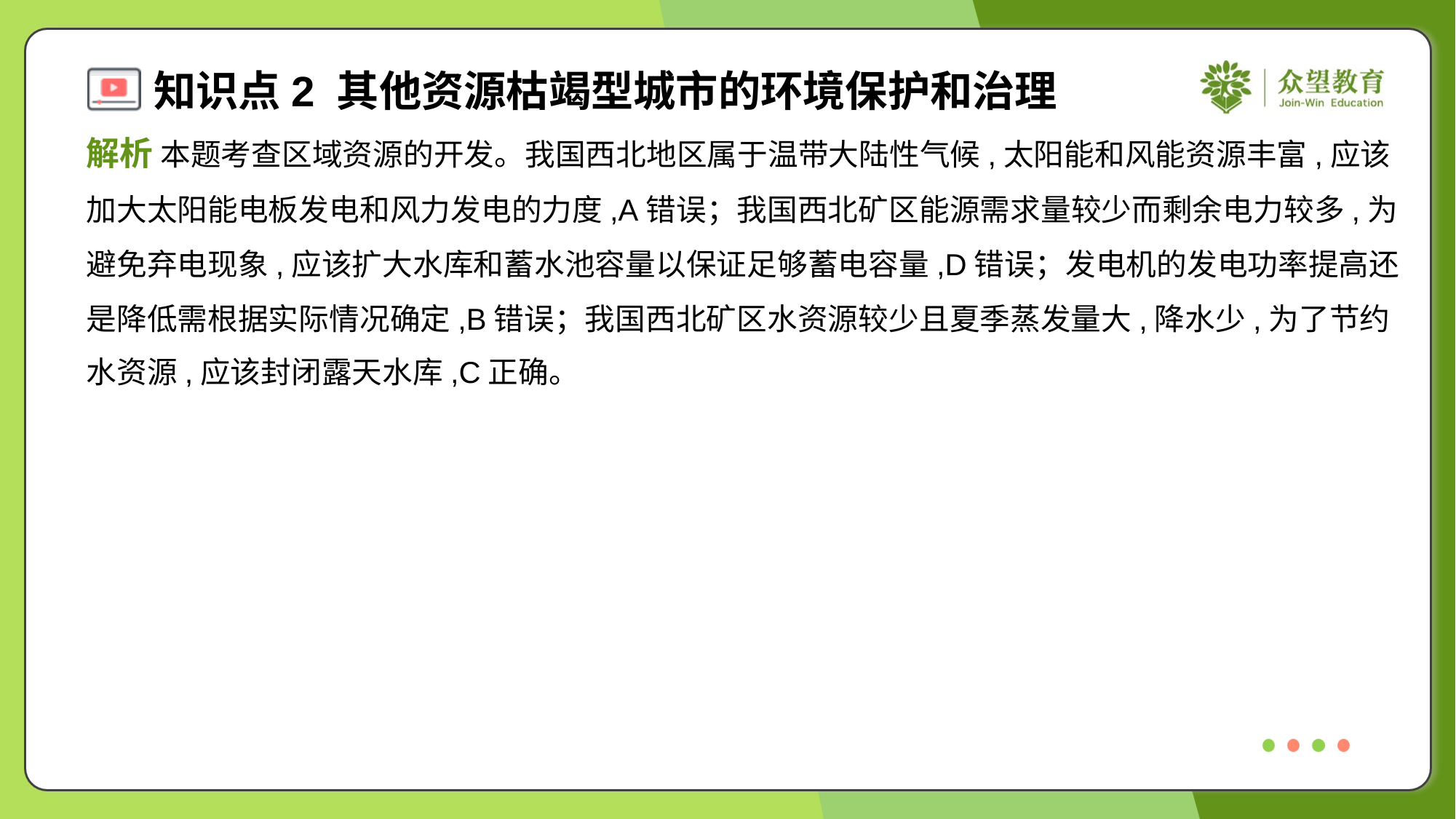

解析 本题考查区域资源的开发。我国西北地区属于温带大陆性气候,太阳能和风能资源丰富,应该
加大太阳能电板发电和风力发电的力度,A错误；我国西北矿区能源需求量较少而剩余电力较多,为
避免弃电现象,应该扩大水库和蓄水池容量以保证足够蓄电容量,D错误；发电机的发电功率提高还
是降低需根据实际情况确定,B错误；我国西北矿区水资源较少且夏季蒸发量大,降水少,为了节约
水资源,应该封闭露天水库,C正确。